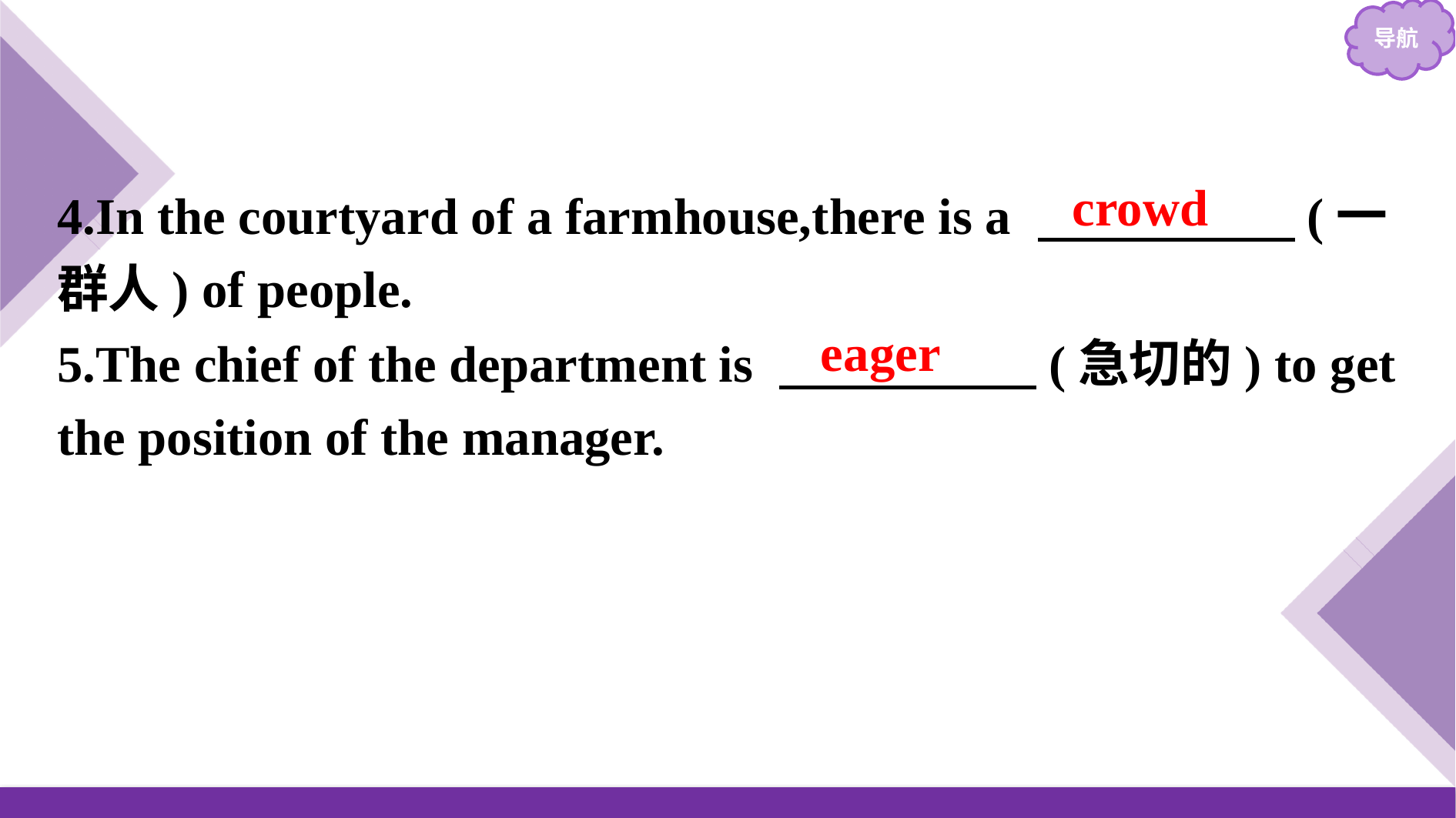

4.In the courtyard of a farmhouse,there is a 　　　　　(一群人) of people.
5.The chief of the department is 　　　　　(急切的) to get the position of the manager.
crowd
eager